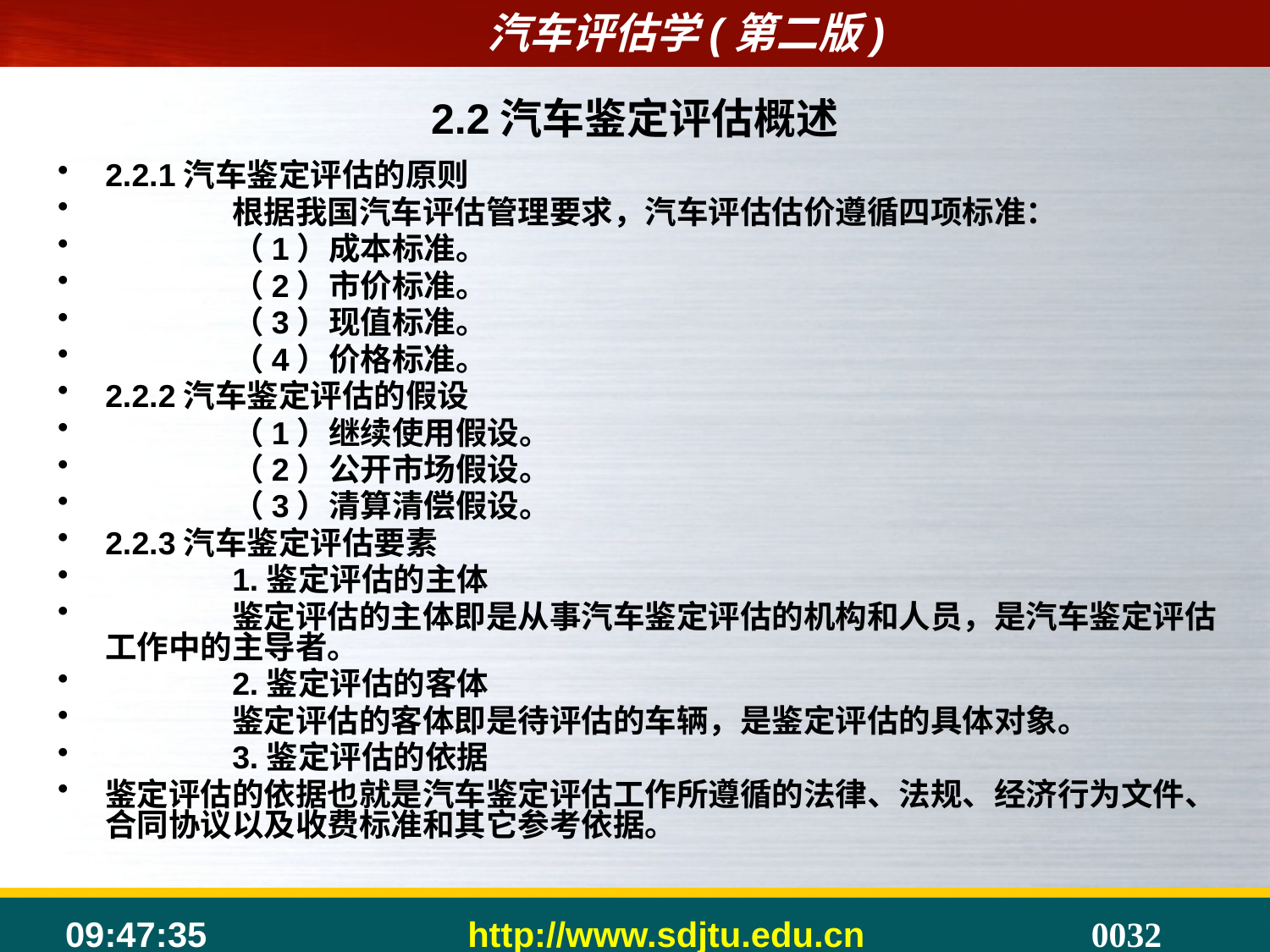

2.2汽车鉴定评估概述
2.2.1汽车鉴定评估的原则
	根据我国汽车评估管理要求，汽车评估估价遵循四项标准：
	（1）成本标准。
	（2）市价标准。
	（3）现值标准。
	（4）价格标准。
2.2.2汽车鉴定评估的假设
	（1）继续使用假设。
	（2）公开市场假设。
	（3）清算清偿假设。
2.2.3汽车鉴定评估要素
	1.鉴定评估的主体
	鉴定评估的主体即是从事汽车鉴定评估的机构和人员，是汽车鉴定评估工作中的主导者。
	2.鉴定评估的客体
	鉴定评估的客体即是待评估的车辆，是鉴定评估的具体对象。
	3.鉴定评估的依据
鉴定评估的依据也就是汽车鉴定评估工作所遵循的法律、法规、经济行为文件、合同协议以及收费标准和其它参考依据。